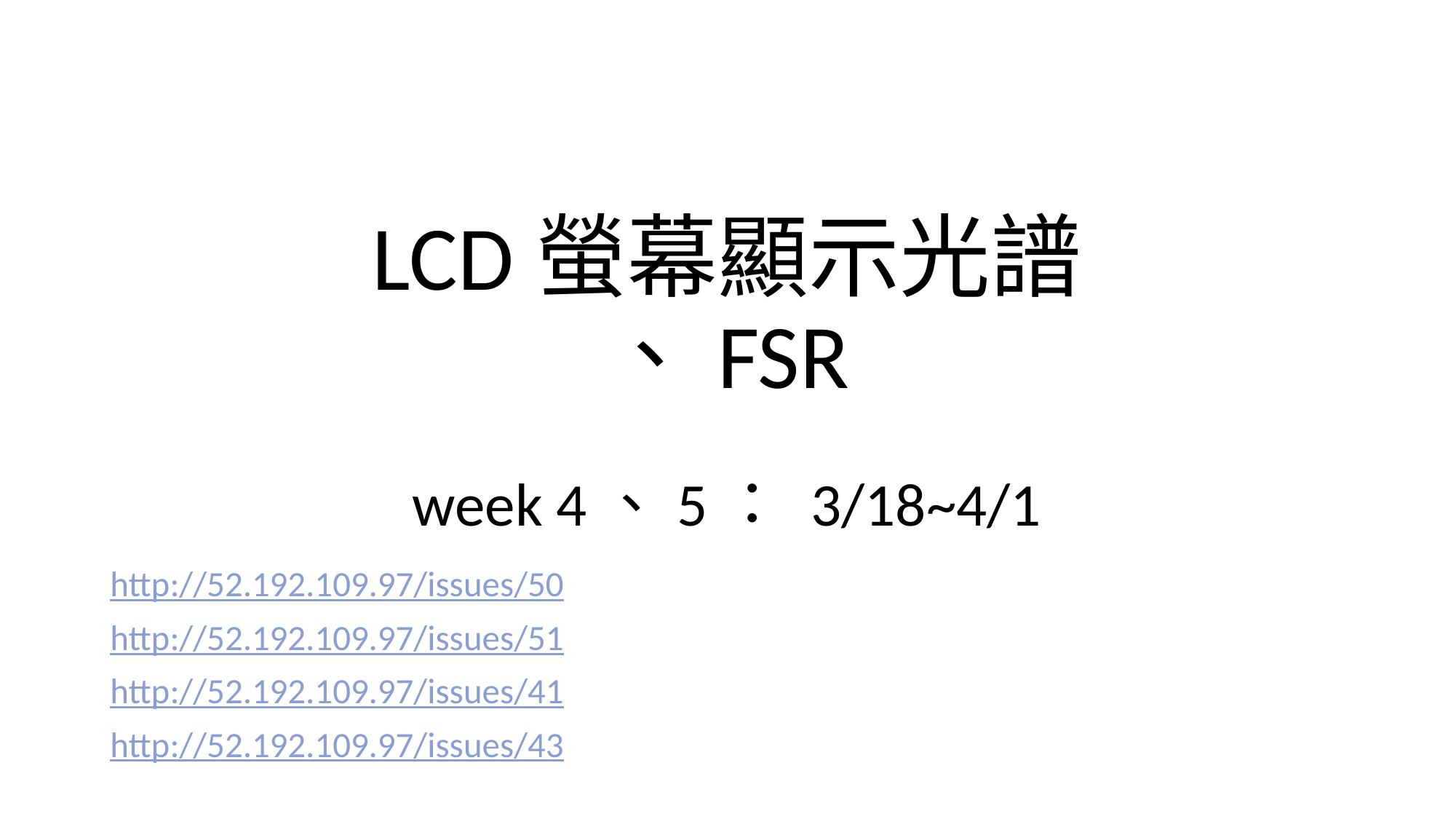

# LCD螢幕顯示光譜 、FSR week 4、5： 3/18~4/1
http://52.192.109.97/issues/50
http://52.192.109.97/issues/51
http://52.192.109.97/issues/41
http://52.192.109.97/issues/43